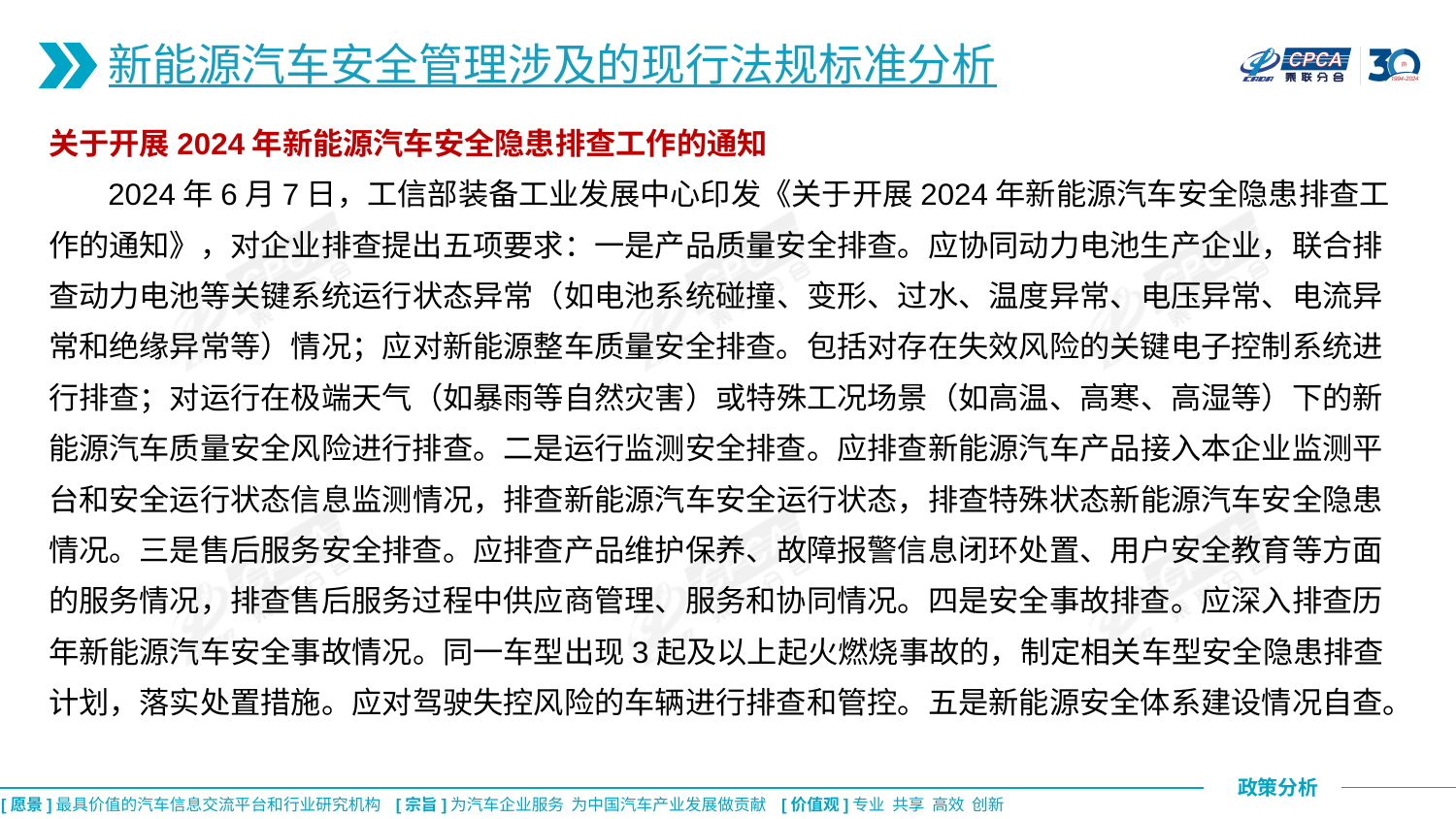

新能源汽车安全管理涉及的现行法规标准分析
关于开展2024年新能源汽车安全隐患排查工作的通知
       2024年6月7日，工信部装备工业发展中心印发《关于开展2024年新能源汽车安全隐患排查工作的通知》，对企业排查提出五项要求：一是产品质量安全排查。应协同动力电池生产企业，联合排查动力电池等关键系统运行状态异常（如电池系统碰撞、变形、过水、温度异常、电压异常、电流异常和绝缘异常等）情况；应对新能源整车质量安全排查。包括对存在失效风险的关键电子控制系统进行排查；对运行在极端天气（如暴雨等自然灾害）或特殊工况场景（如高温、高寒、高湿等）下的新能源汽车质量安全风险进行排查。二是运行监测安全排查。应排查新能源汽车产品接入本企业监测平台和安全运行状态信息监测情况，排查新能源汽车安全运行状态，排查特殊状态新能源汽车安全隐患情况。三是售后服务安全排查。应排查产品维护保养、故障报警信息闭环处置、用户安全教育等方面的服务情况，排查售后服务过程中供应商管理、服务和协同情况。四是安全事故排查。应深入排查历年新能源汽车安全事故情况。同一车型出现3起及以上起火燃烧事故的，制定相关车型安全隐患排查计划，落实处置措施。应对驾驶失控风险的车辆进行排查和管控。五是新能源安全体系建设情况自查。